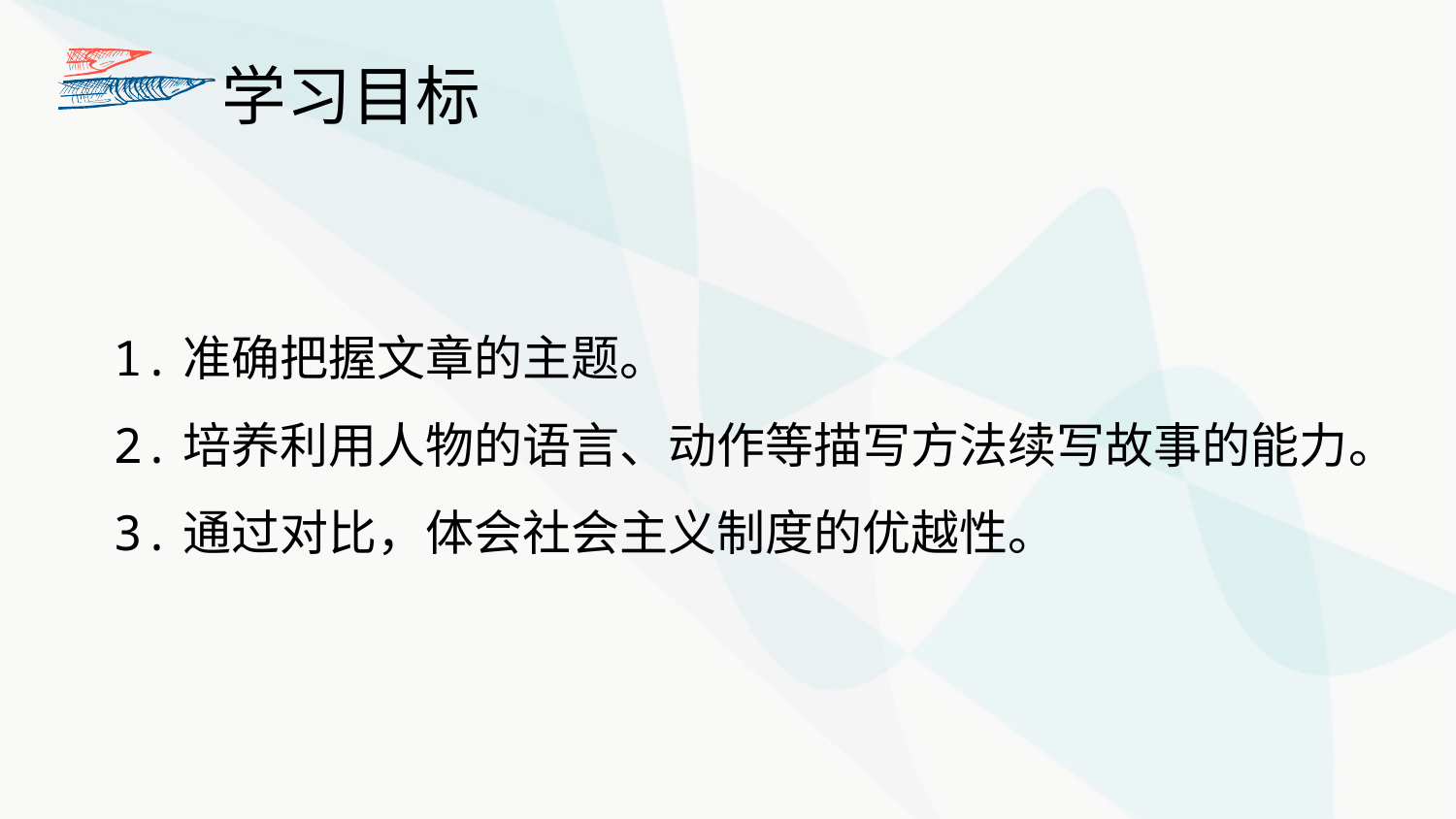

学习目标

https://www.ypppt.com/
1.准确把握文章的主题。
2.培养利用人物的语言、动作等描写方法续写故事的能力。
3.通过对比，体会社会主义制度的优越性。